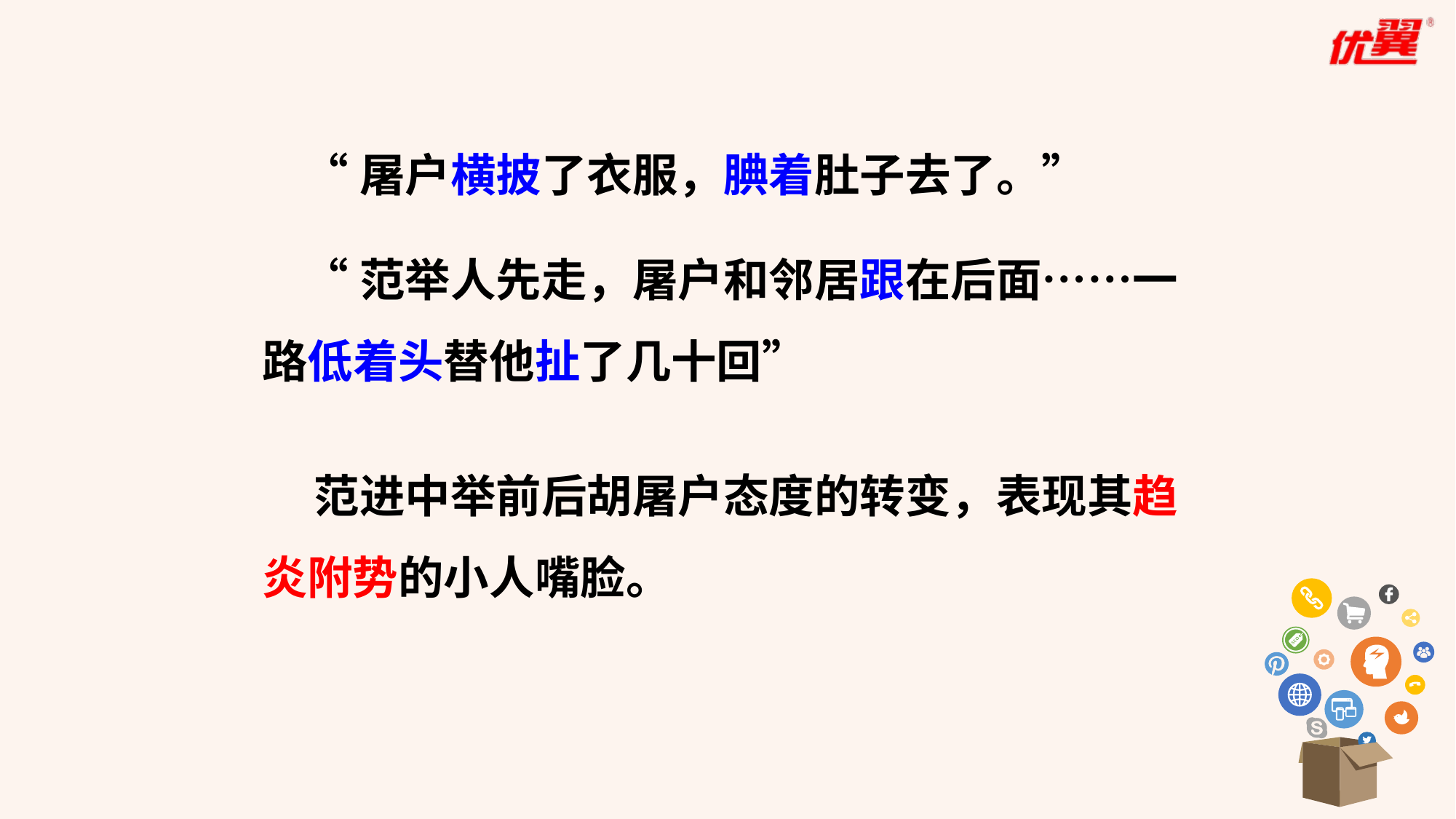

“屠户横披了衣服，腆着肚子去了。”
    “范举人先走，屠户和邻居跟在后面……一路低着头替他扯了几十回”
    范进中举前后胡屠户态度的转变，表现其趋炎附势的小人嘴脸。